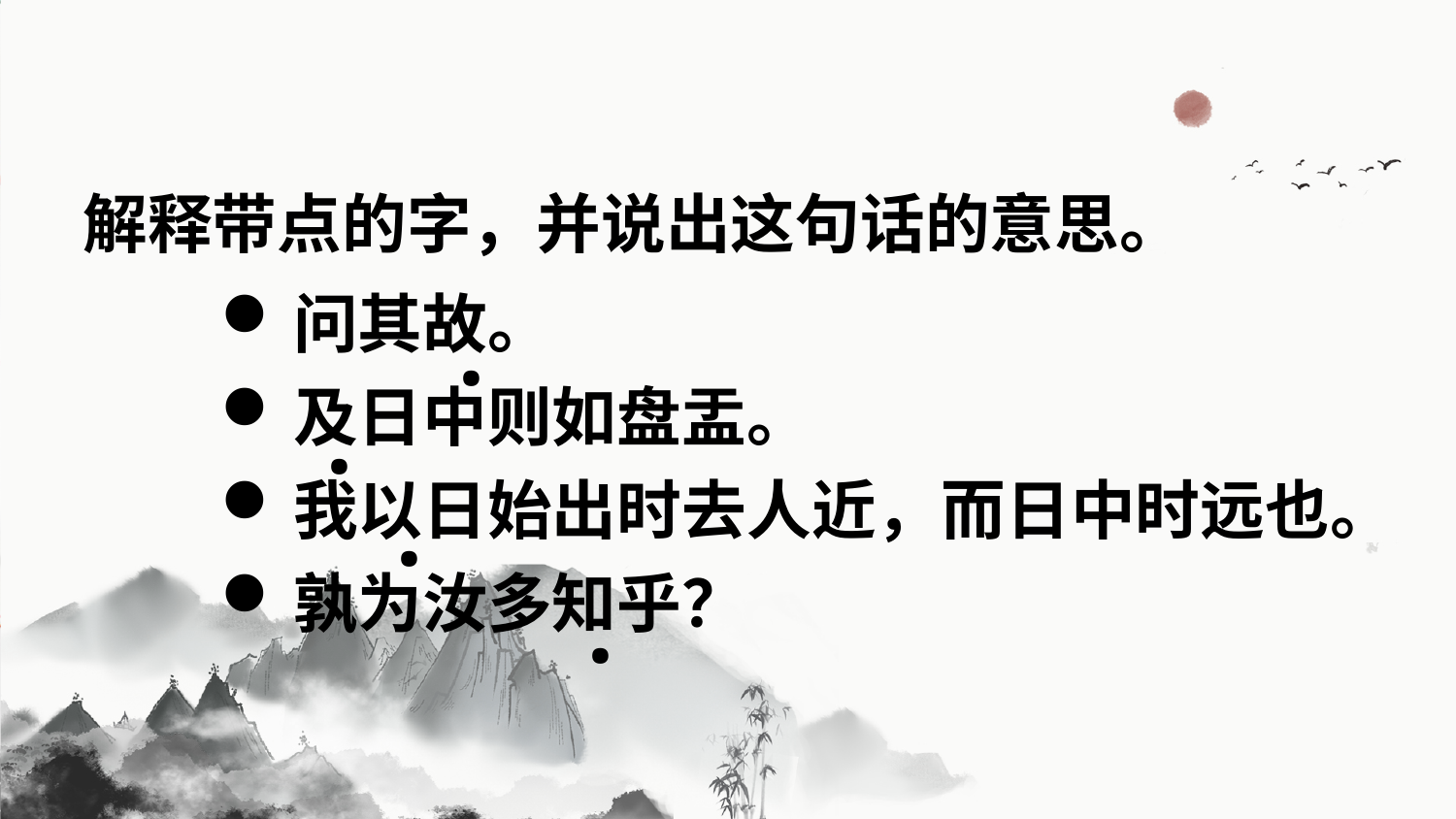

解释带点的字，并说出这句话的意思。
问其故。
及日中则如盘盂。
我以日始出时去人近，而日中时远也。
孰为汝多知乎？
.
.
.
.